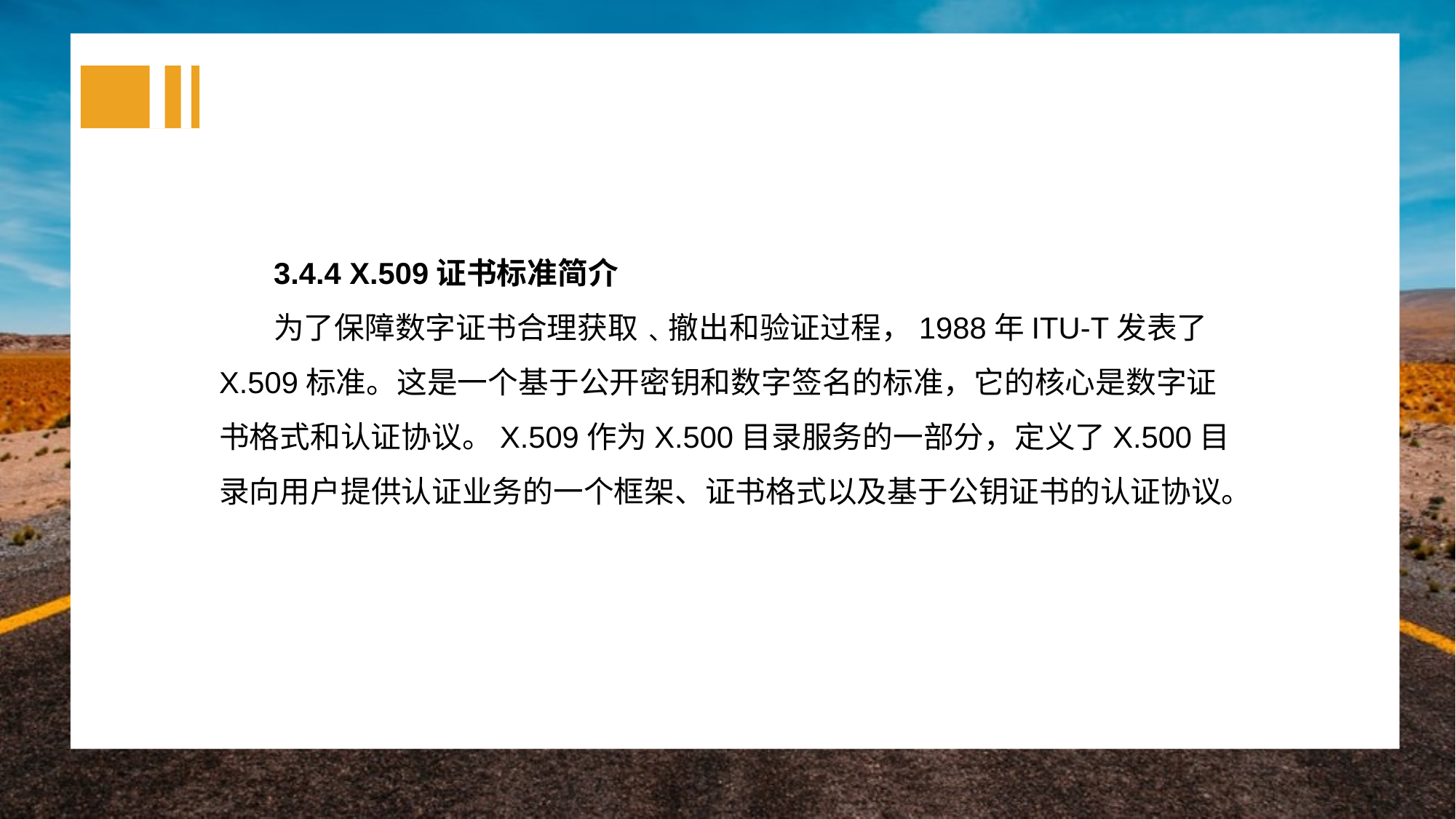

3.4.4 X.509证书标准简介
为了保障数字证书合理获取﹑撤出和验证过程，1988年ITU-T发表了X.509标准。这是一个基于公开密钥和数字签名的标准，它的核心是数字证书格式和认证协议。X.509作为X.500目录服务的一部分，定义了X.500目录向用户提供认证业务的一个框架、证书格式以及基于公钥证书的认证协议。